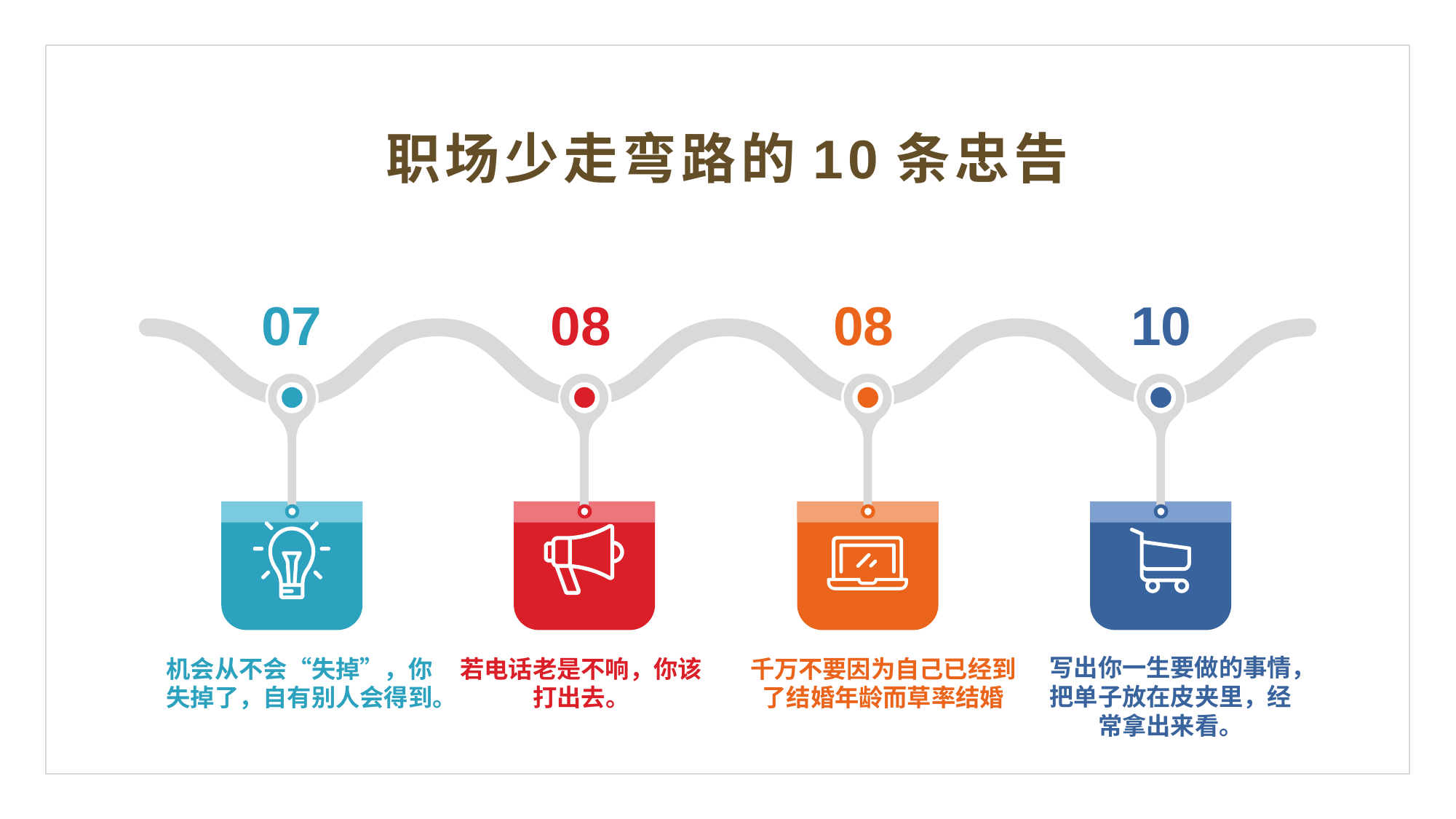

职场少走弯路的10条忠告
07
08
08
10

写出你一生要做的事情，把单子放在皮夹里，经常拿出来看。
若电话老是不响，你该打出去。
机会从不会“失掉”，你失掉了，自有别人会得到。
千万不要因为自己已经到了结婚年龄而草率结婚